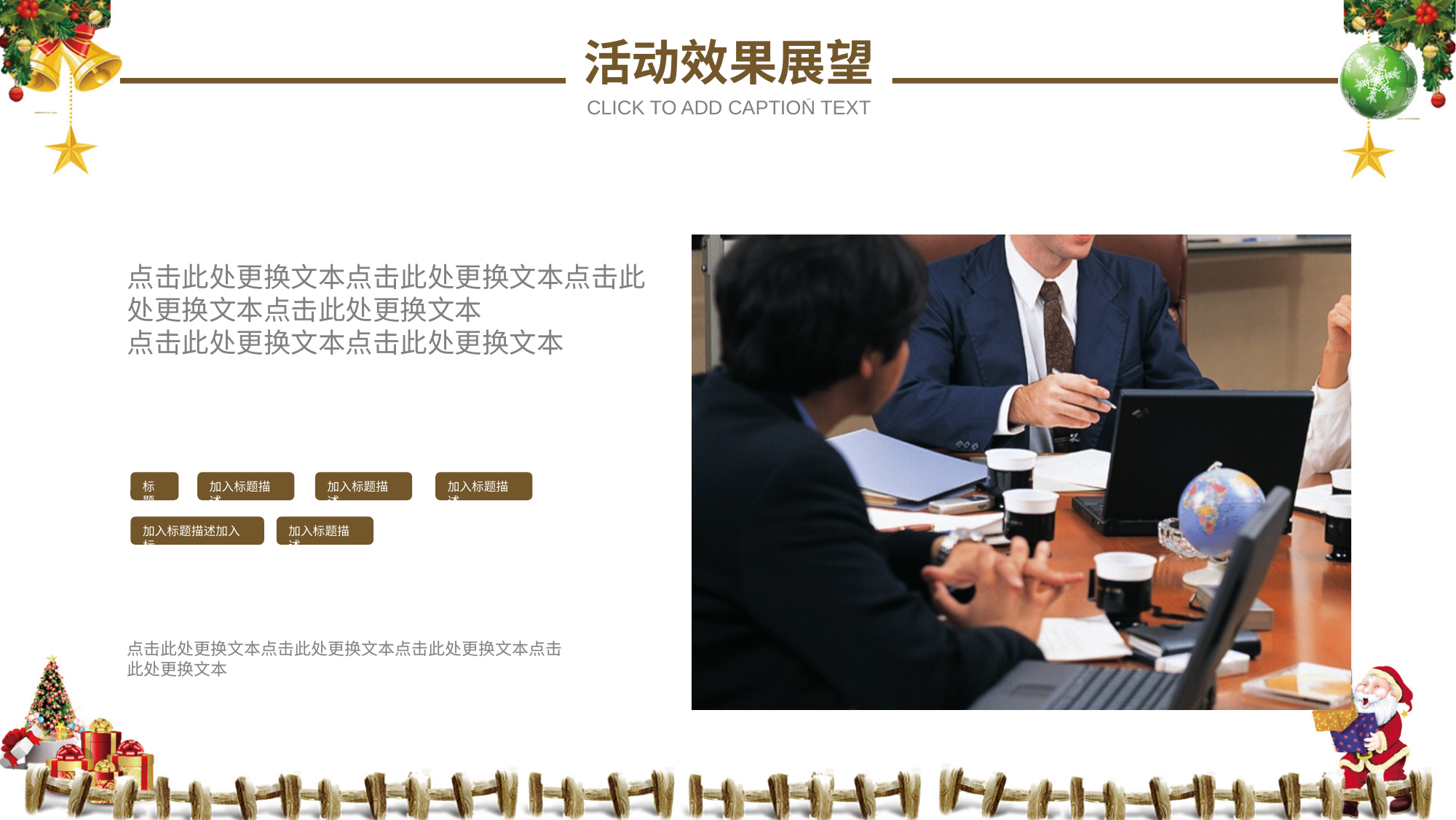

活动效果展望

CLICK TO ADD CAPTION TEXT

点击此处更换文本点击此处更换文本点击此处更换文本点击此处更换文本
点击此处更换文本点击此处更换文本

加入标题描述
加入标题描述
加入标题描述
标题
加入标题描述加入标
加入标题描述
点击此处更换文本点击此处更换文本点击此处更换文本点击此处更换文本